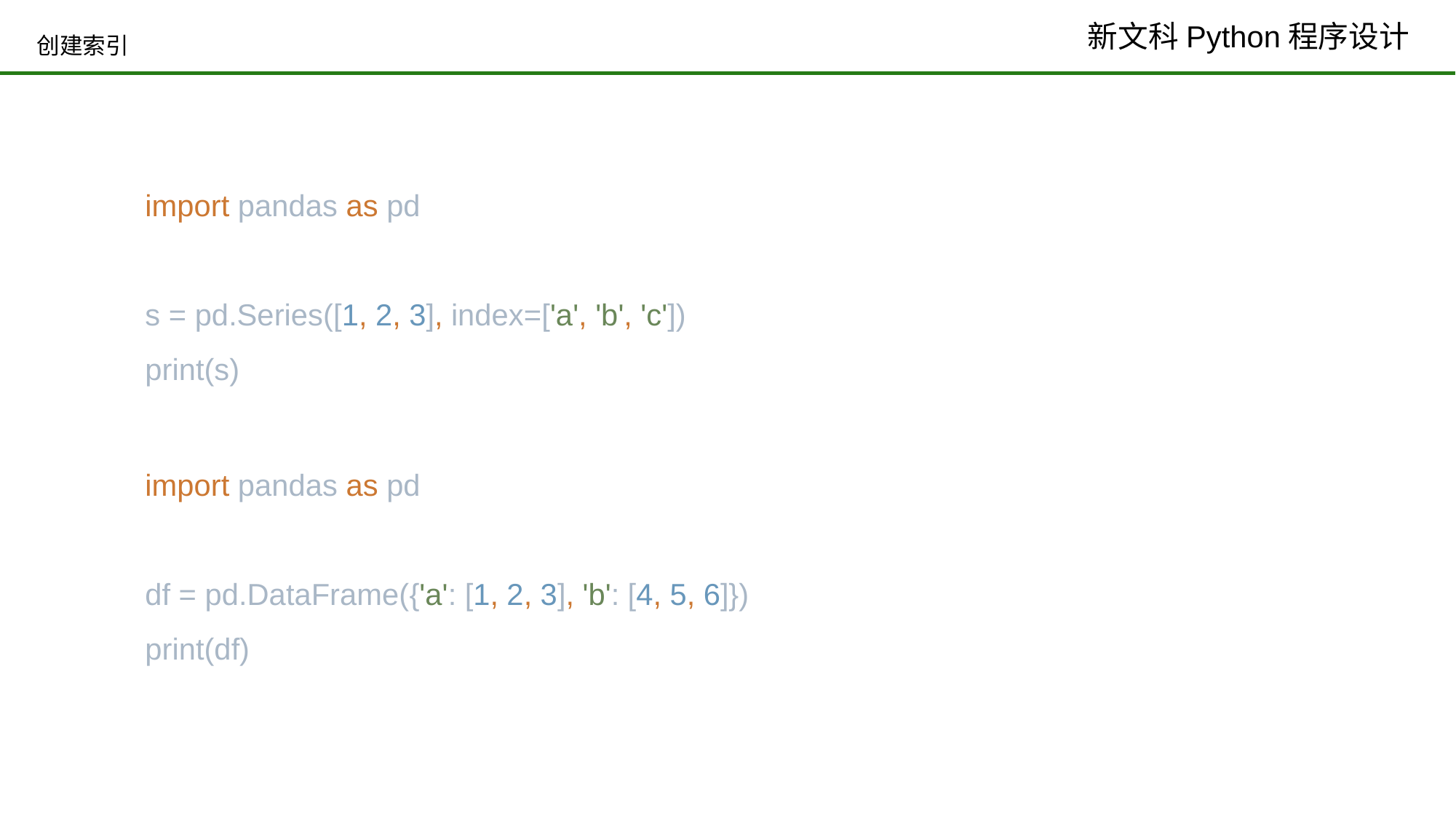

# 创建索引
import pandas as pd
s = pd.Series([1, 2, 3], index=['a', 'b', 'c'])
print(s)
import pandas as pd
df = pd.DataFrame({'a': [1, 2, 3], 'b': [4, 5, 6]})
print(df)